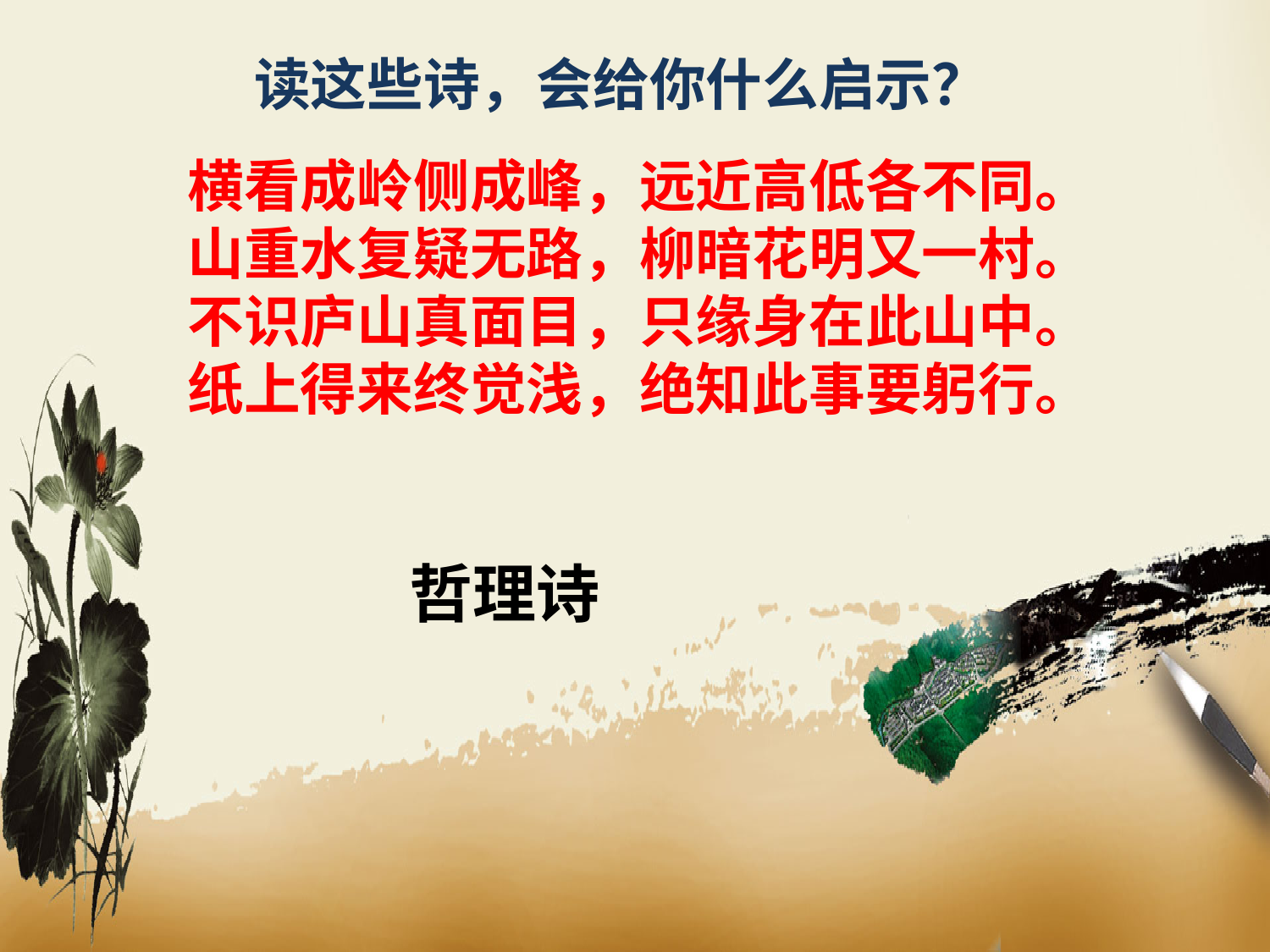

读这些诗，会给你什么启示？
横看成岭侧成峰，远近高低各不同。
山重水复疑无路，柳暗花明又一村。
不识庐山真面目，只缘身在此山中。
纸上得来终觉浅，绝知此事要躬行。

哲理诗